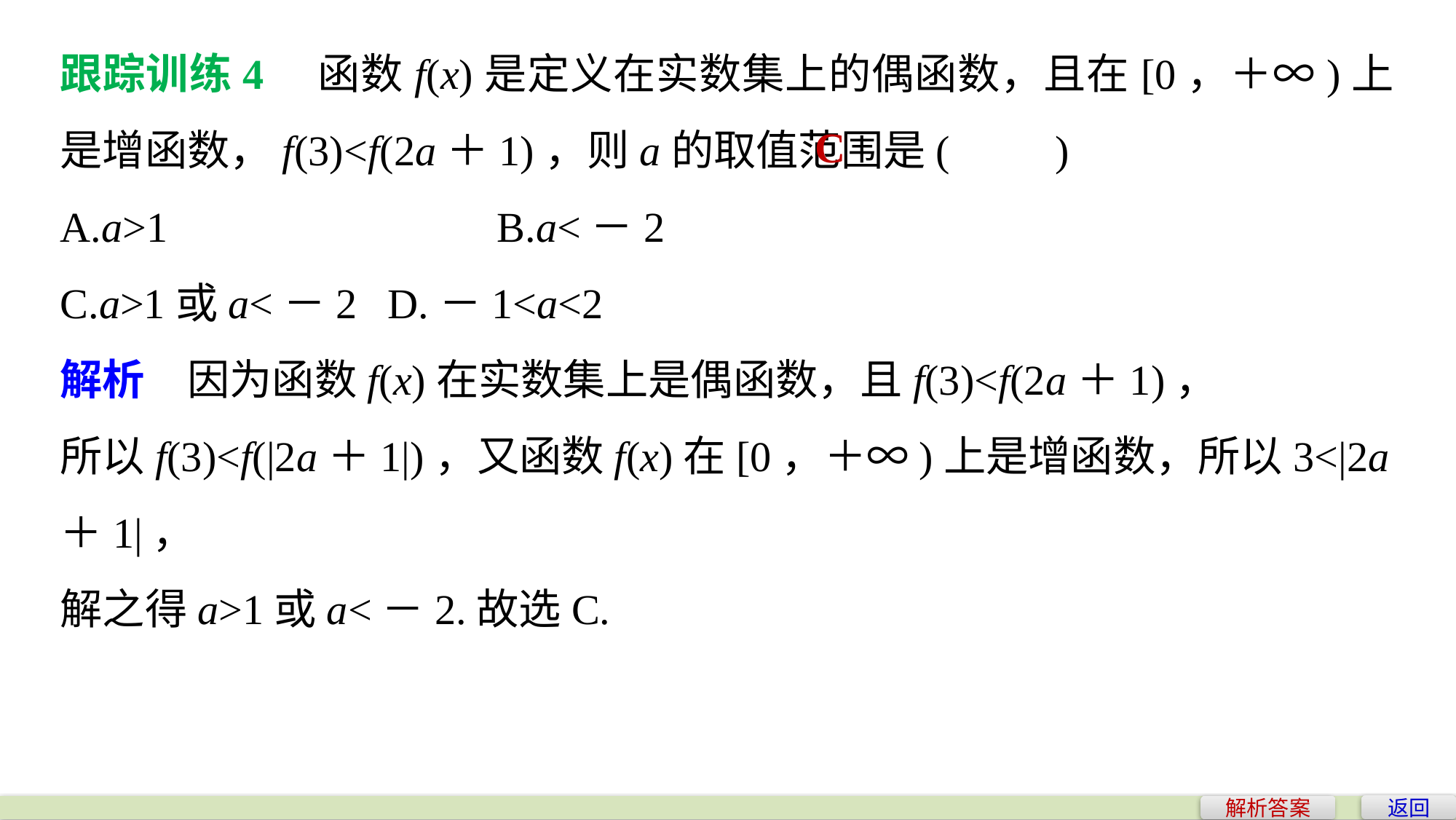

跟踪训练4　函数f(x)是定义在实数集上的偶函数，且在[0，＋∞)上是增函数，f(3)<f(2a＋1)，则a的取值范围是(　　)
A.a>1  			B.a<－2
C.a>1或a<－2  	D.－1<a<2
解析　因为函数f(x)在实数集上是偶函数，且f(3)<f(2a＋1)，
所以f(3)<f(|2a＋1|)，又函数f(x)在[0，＋∞)上是增函数，所以3<|2a＋1|，
解之得a>1或a<－2.故选C.
C
返回
解析答案